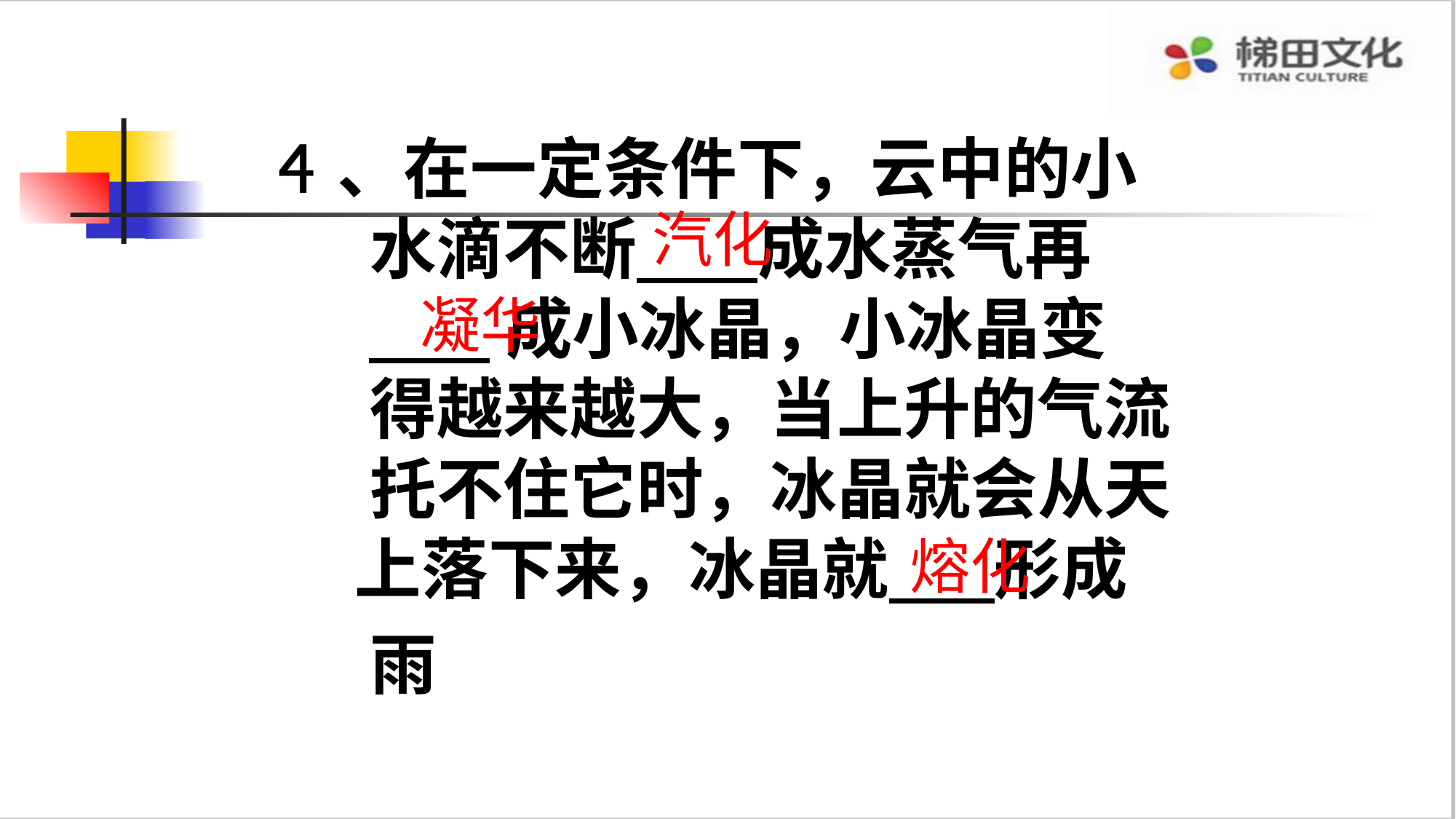

4、在一定条件下，云中的小
     水滴不断        成水蒸气再
              成小冰晶，小冰晶变
     得越来越大，当上升的气流
     托不住它时，冰晶就会从天
    上落下来，冰晶就       形成
     雨
汽化
凝华
熔化